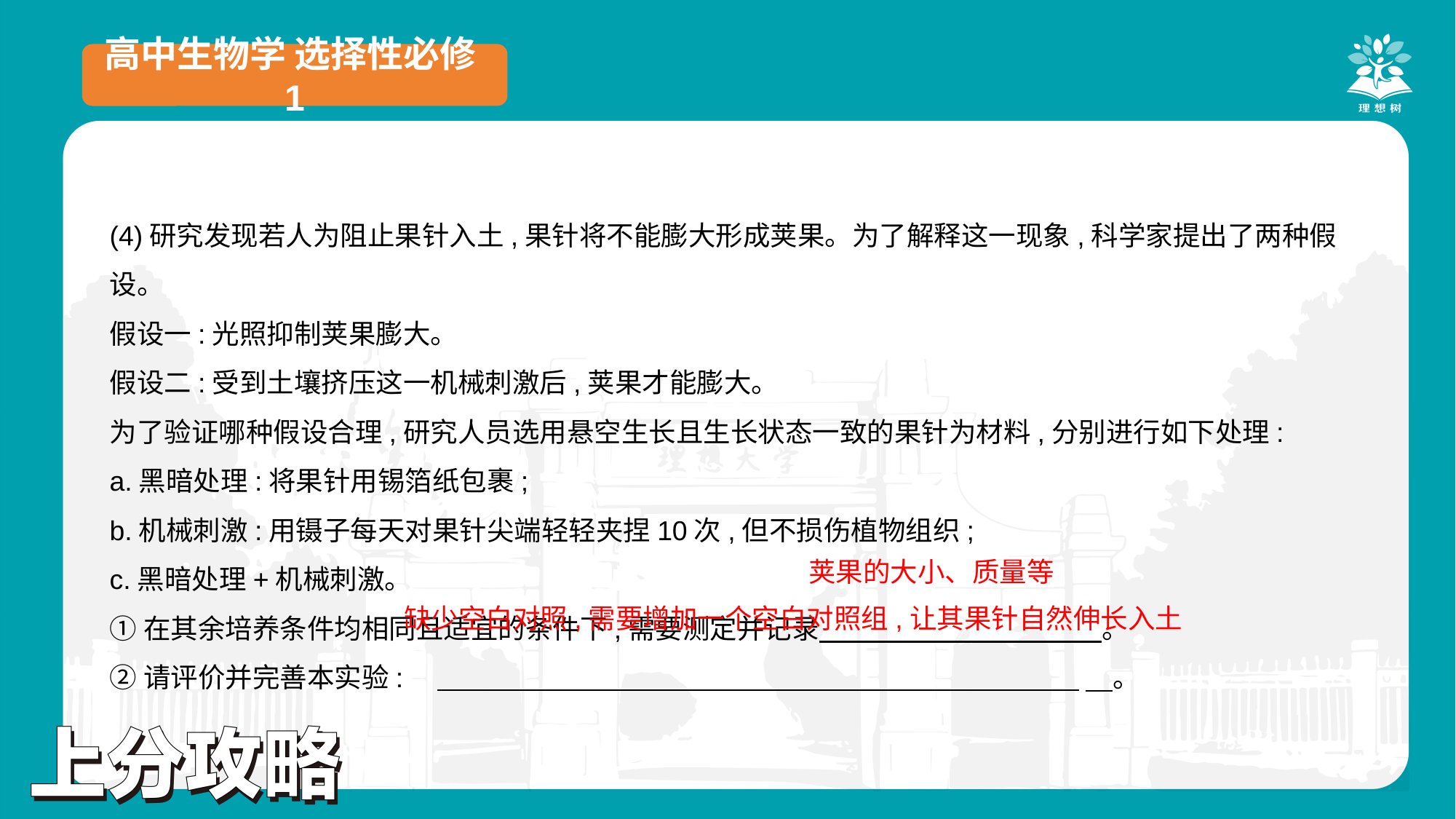

高中生物学 选择性必修1
(4)研究发现若人为阻止果针入土,果针将不能膨大形成荚果。为了解释这一现象,科学家提出了两种假设。
假设一:光照抑制荚果膨大。
假设二:受到土壤挤压这一机械刺激后,荚果才能膨大。
为了验证哪种假设合理,研究人员选用悬空生长且生长状态一致的果针为材料,分别进行如下处理:
a.黑暗处理:将果针用锡箔纸包裹;
b.机械刺激:用镊子每天对果针尖端轻轻夹捏10次,但不损伤植物组织;
c.黑暗处理+机械刺激。
①在其余培养条件均相同且适宜的条件下,需要测定并记录　　　　　      　　　　。
②请评价并完善本实验:	                                                                                    　。

荚果的大小、质量等
缺少空白对照,需要增加一个空白对照组,让其果针自然伸长入土